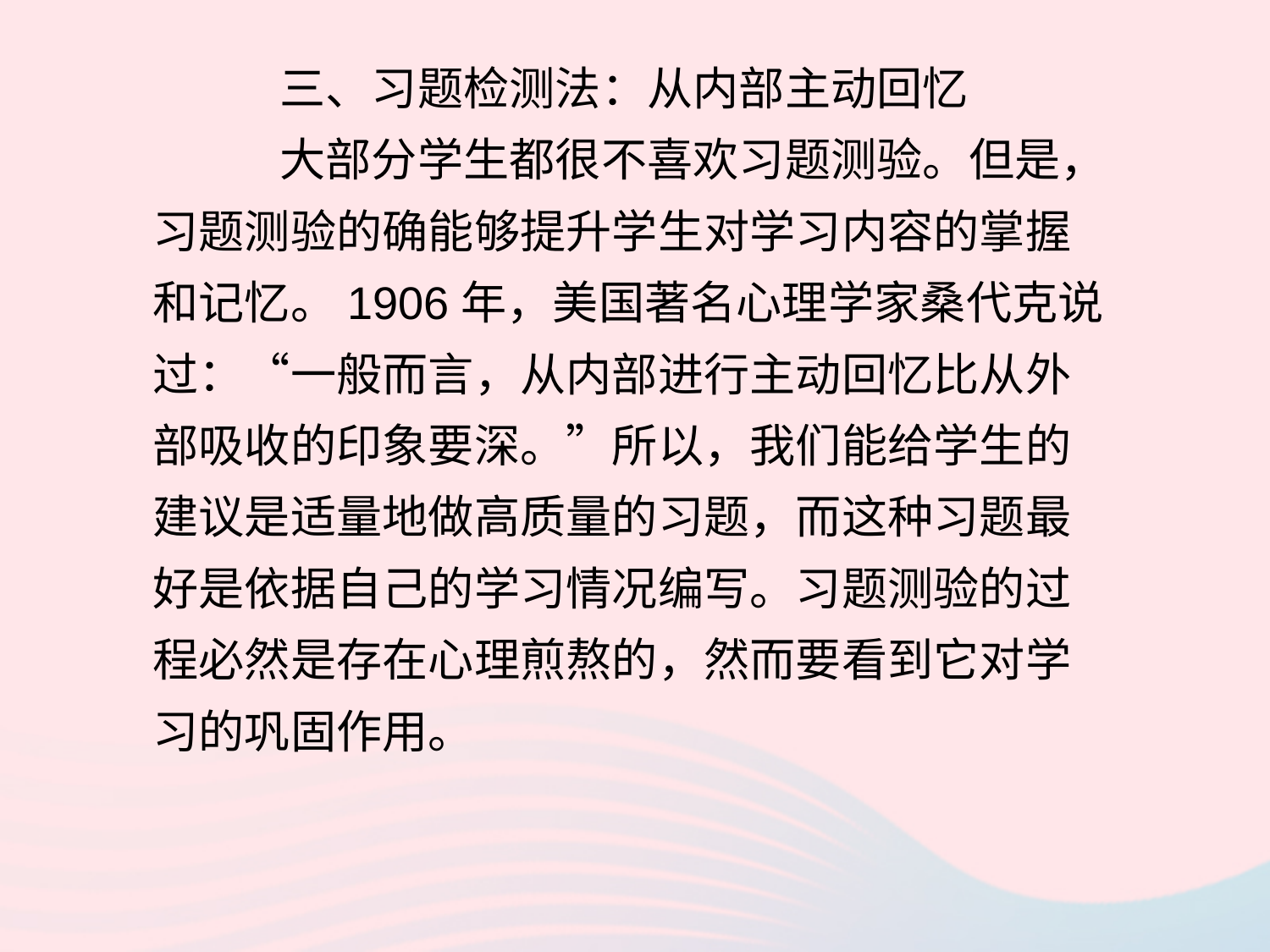

三、习题检测法：从内部主动回忆
	大部分学生都很不喜欢习题测验。但是，习题测验的确能够提升学生对学习内容的掌握和记忆。1906年，美国著名心理学家桑代克说过：“一般而言，从内部进行主动回忆比从外部吸收的印象要深。”所以，我们能给学生的建议是适量地做高质量的习题，而这种习题最好是依据自己的学习情况编写。习题测验的过程必然是存在心理煎熬的，然而要看到它对学习的巩固作用。